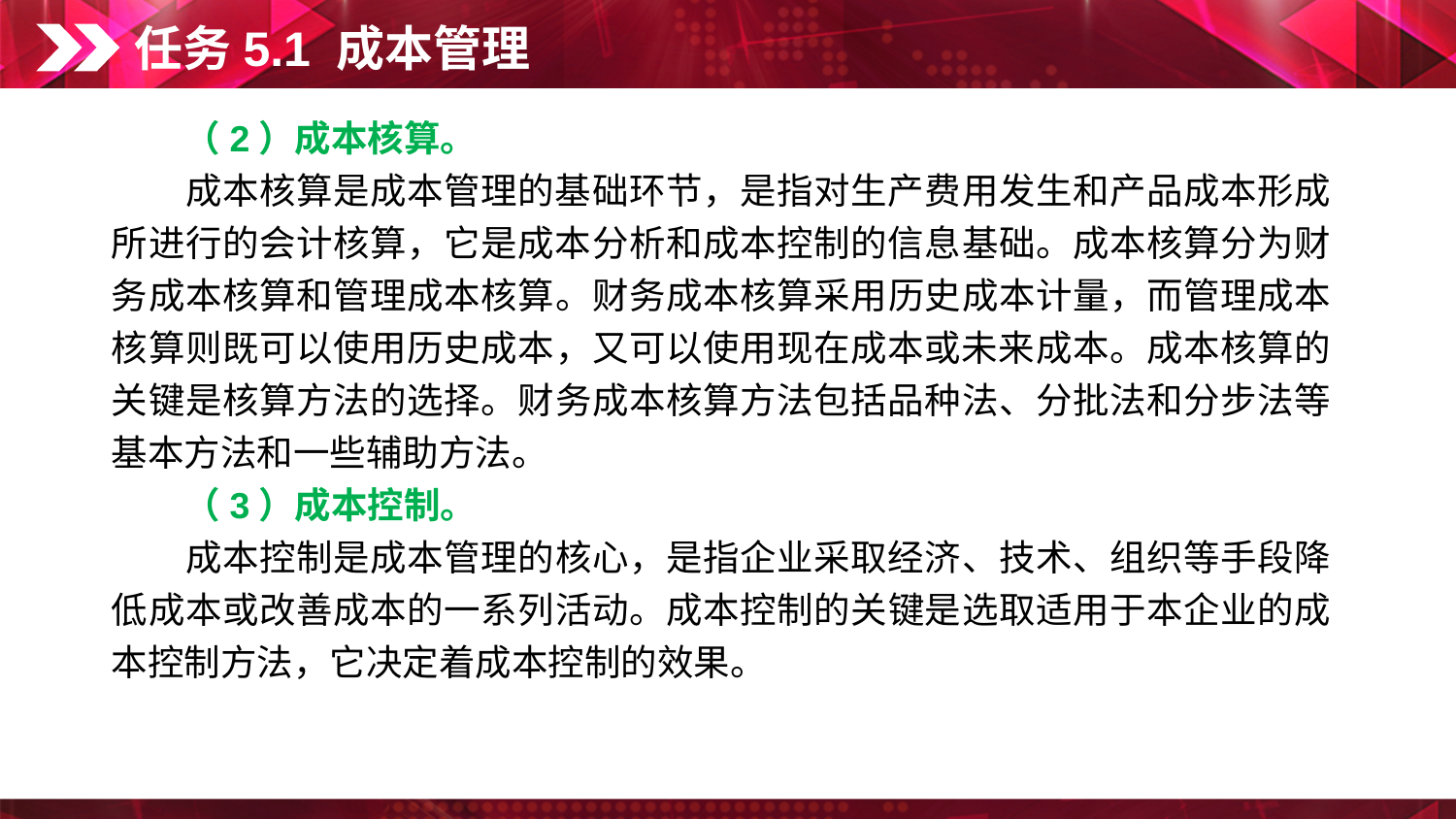

任务5.1 成本管理

　　（2）成本核算。
　　成本核算是成本管理的基础环节，是指对生产费用发生和产品成本形成所进行的会计核算，它是成本分析和成本控制的信息基础。成本核算分为财务成本核算和管理成本核算。财务成本核算采用历史成本计量，而管理成本核算则既可以使用历史成本，又可以使用现在成本或未来成本。成本核算的关键是核算方法的选择。财务成本核算方法包括品种法、分批法和分步法等基本方法和一些辅助方法。
　　（3）成本控制。
　　成本控制是成本管理的核心，是指企业采取经济、技术、组织等手段降低成本或改善成本的一系列活动。成本控制的关键是选取适用于本企业的成本控制方法，它决定着成本控制的效果。